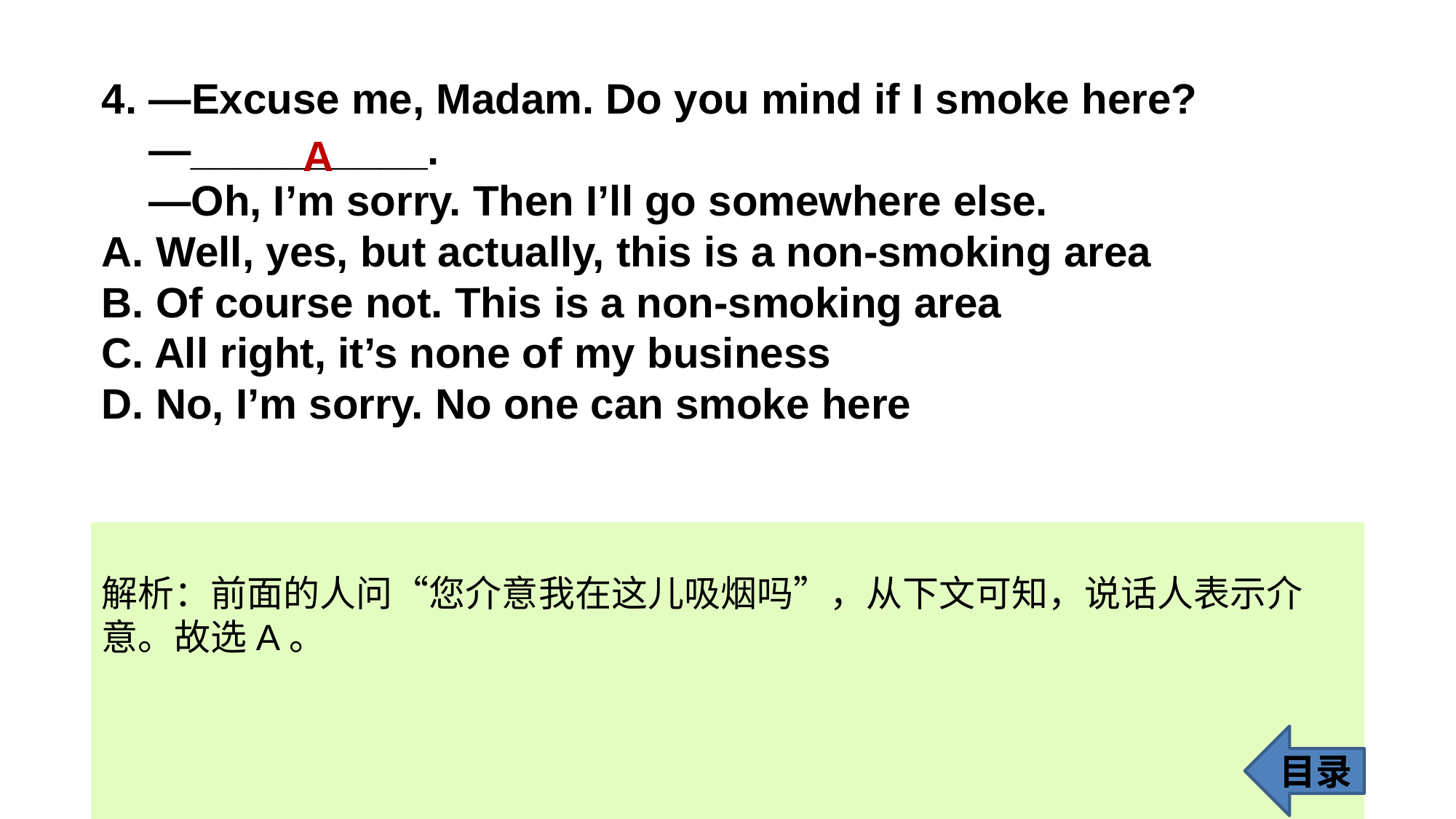

4. —Excuse me, Madam. Do you mind if I smoke here?
    —__________.
    —Oh, I’m sorry. Then I’ll go somewhere else.
A. Well, yes, but actually, this is a non-smoking area
B. Of course not. This is a non-smoking area
C. All right, it’s none of my business
D. No, I’m sorry. No one can smoke here
A

解析：前面的人问“您介意我在这儿吸烟吗”，从下文可知，说话人表示介
意。故选A。
目录
8